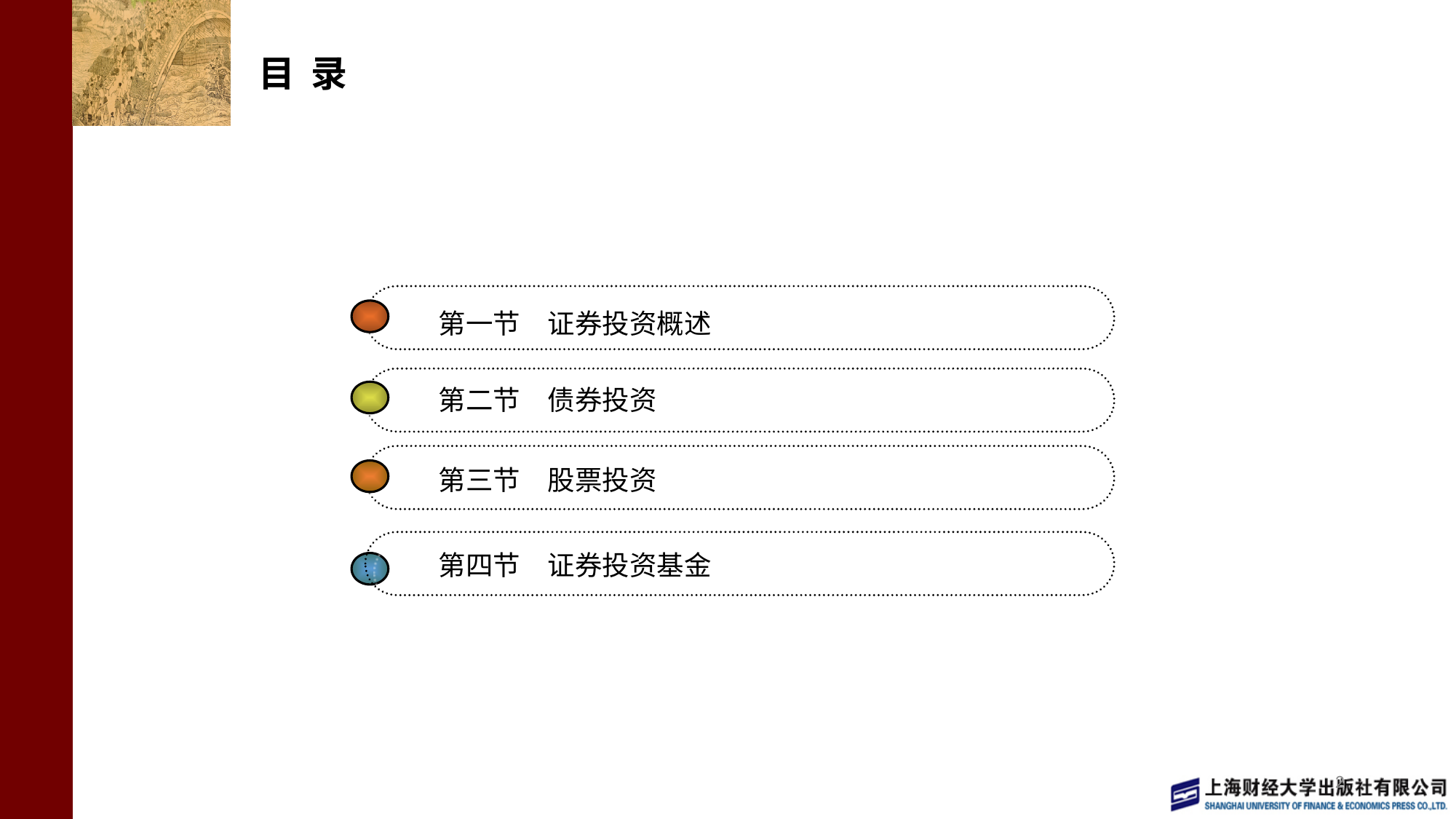

# 目  录

第一节　证券投资概述

第二节　债券投资

第三节　股票投资

第四节　证券投资基金

2